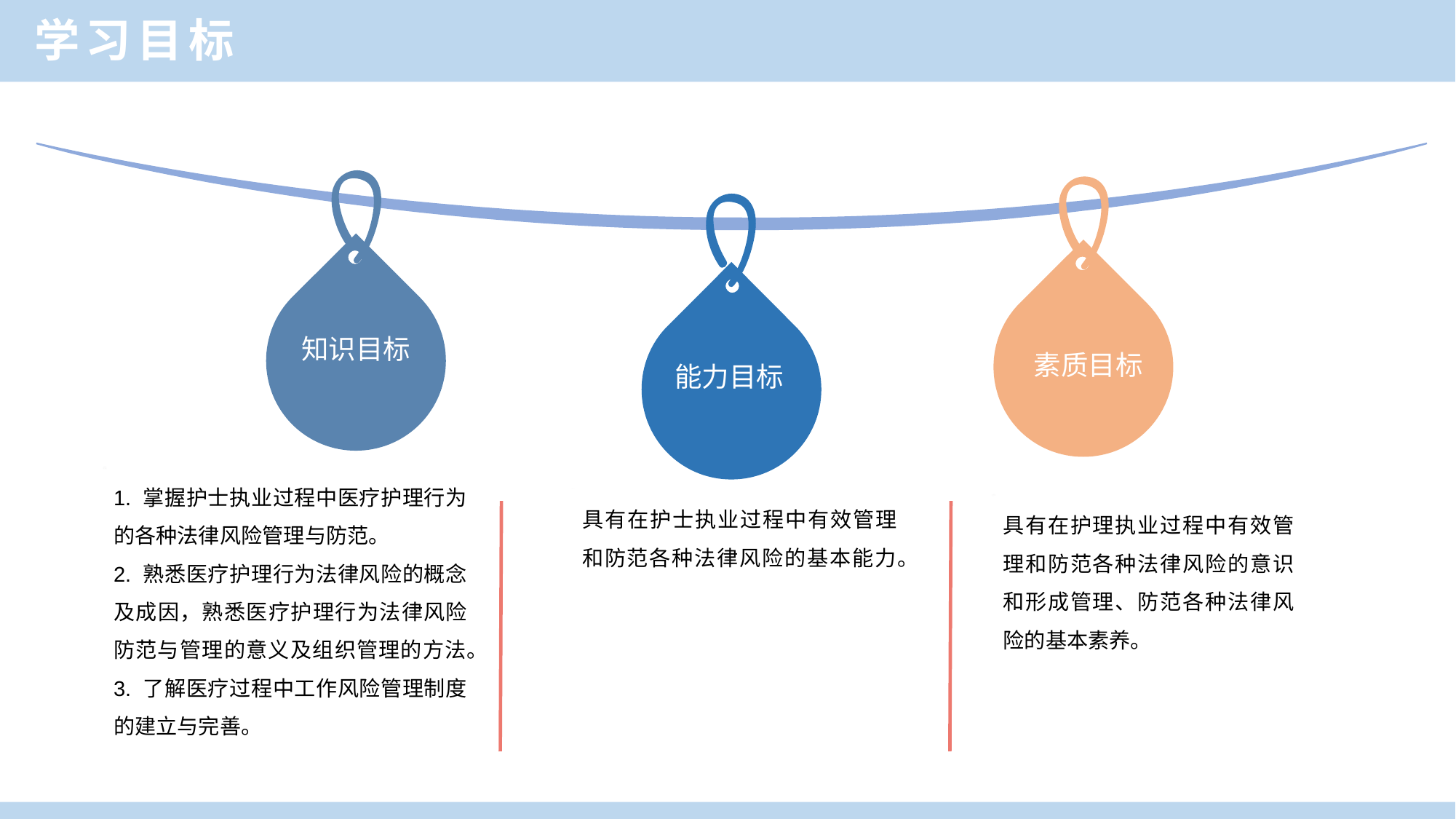

学习目标

知识目标

素质目标

能力目标
1. 掌握护士执业过程中医疗护理行为的各种法律风险管理与防范。
2. 熟悉医疗护理行为法律风险的概念及成因，熟悉医疗护理行为法律风险防范与管理的意义及组织管理的方法。
3. 了解医疗过程中工作风险管理制度的建立与完善。
具有在护士执业过程中有效管理和防范各种法律风险的基本能力。
具有在护理执业过程中有效管理和防范各种法律风险的意识和形成管理、防范各种法律风险的基本素养。